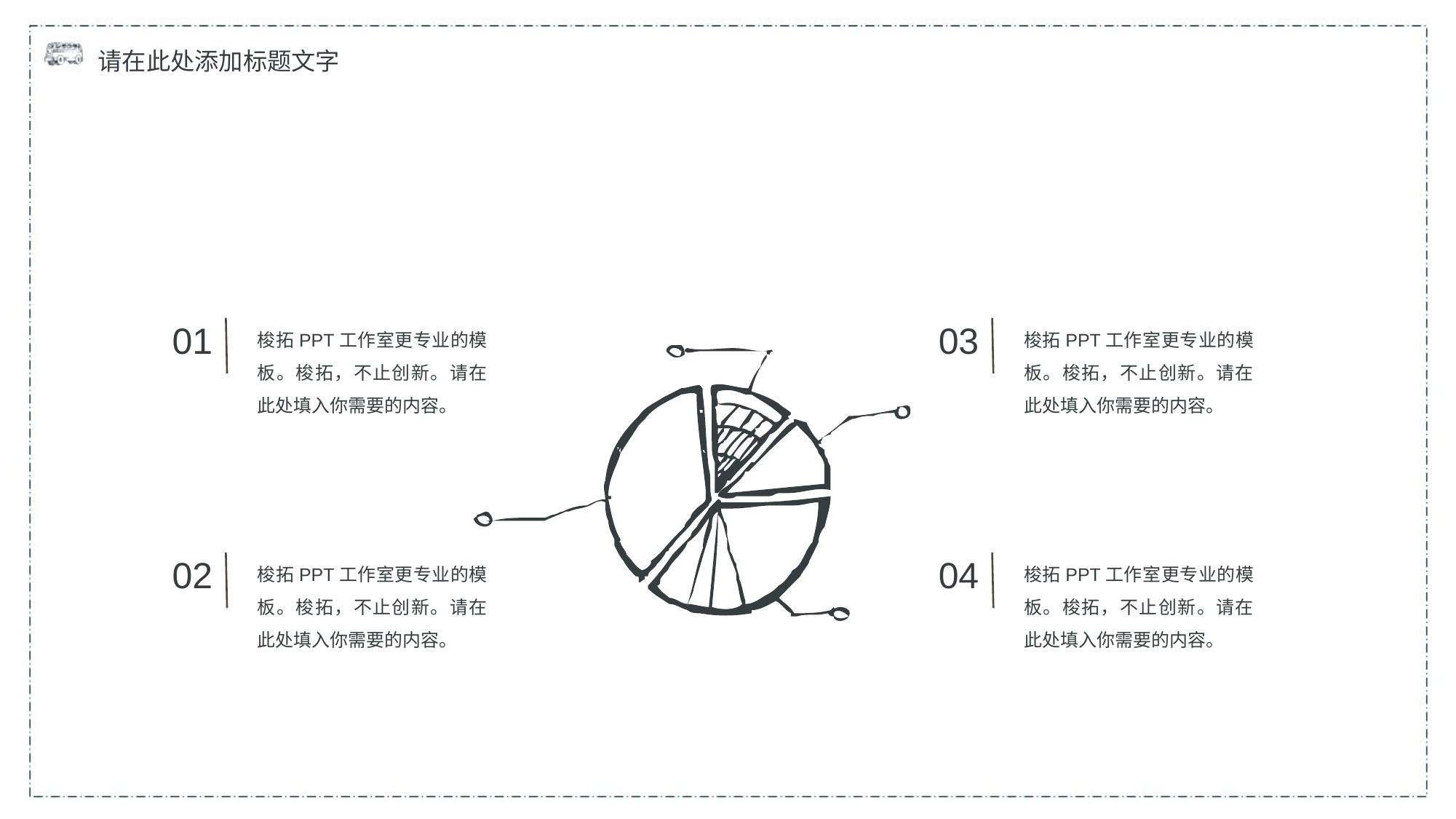

请在此处添加标题文字
01
梭拓PPT工作室更专业的模板。梭拓，不止创新。请在此处填入你需要的内容。
03
梭拓PPT工作室更专业的模板。梭拓，不止创新。请在此处填入你需要的内容。

02
梭拓PPT工作室更专业的模板。梭拓，不止创新。请在此处填入你需要的内容。
04
梭拓PPT工作室更专业的模板。梭拓，不止创新。请在此处填入你需要的内容。